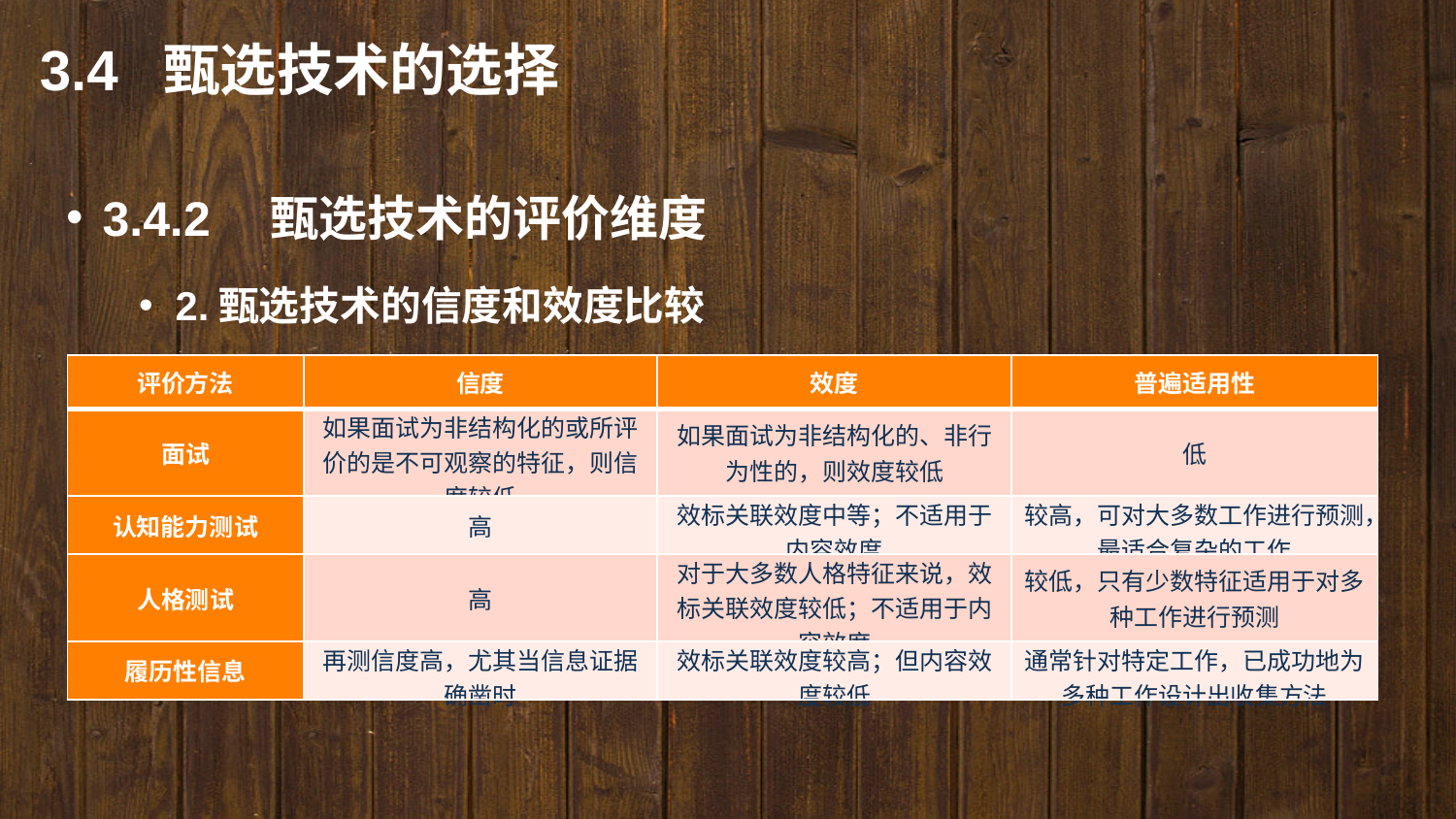

3.4  甄选技术的选择
3.4.2　甄选技术的评价维度
2.甄选技术的信度和效度比较
| 评价方法 | 信度 | 效度 | 普遍适用性 |
| --- | --- | --- | --- |
| 面试 | 如果面试为非结构化的或所评价的是不可观察的特征，则信度较低 | 如果面试为非结构化的、非行为性的，则效度较低 | 低 |
| 认知能力测试 | 高 | 效标关联效度中等；不适用于内容效度 | 较高，可对大多数工作进行预测，最适合复杂的工作 |
| 人格测试 | 高 | 对于大多数人格特征来说，效标关联效度较低；不适用于内容效度 | 较低，只有少数特征适用于对多种工作进行预测 |
| 履历性信息 | 再测信度高，尤其当信息证据确凿时 | 效标关联效度较高；但内容效度较低 | 通常针对特定工作，已成功地为多种工作设计出收集方法 |